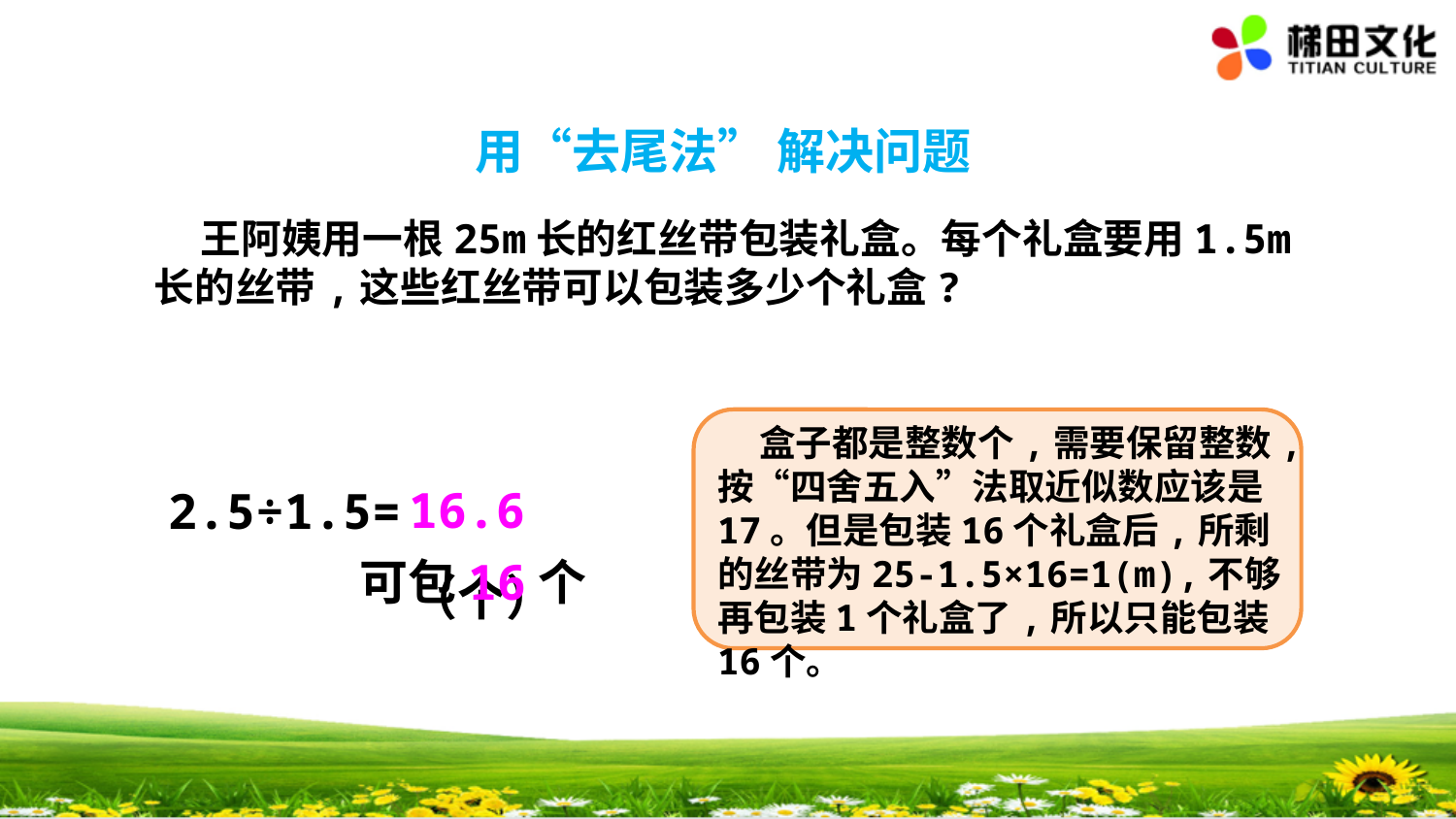

用“去尾法” 解决问题
    王阿姨用一根25m长的红丝带包装礼盒。每个礼盒要用1.5m长的丝带,这些红丝带可以包装多少个礼盒?

    盒子都是整数个,需要保留整数,按“四舍五入”法取近似数应该是17。但是包装16个礼盒后,所剩的丝带为25-1.5×16=1(m),不够再包装1个礼盒了,所以只能包装16个。
16.6（个）
2.5÷1.5=
可包16个